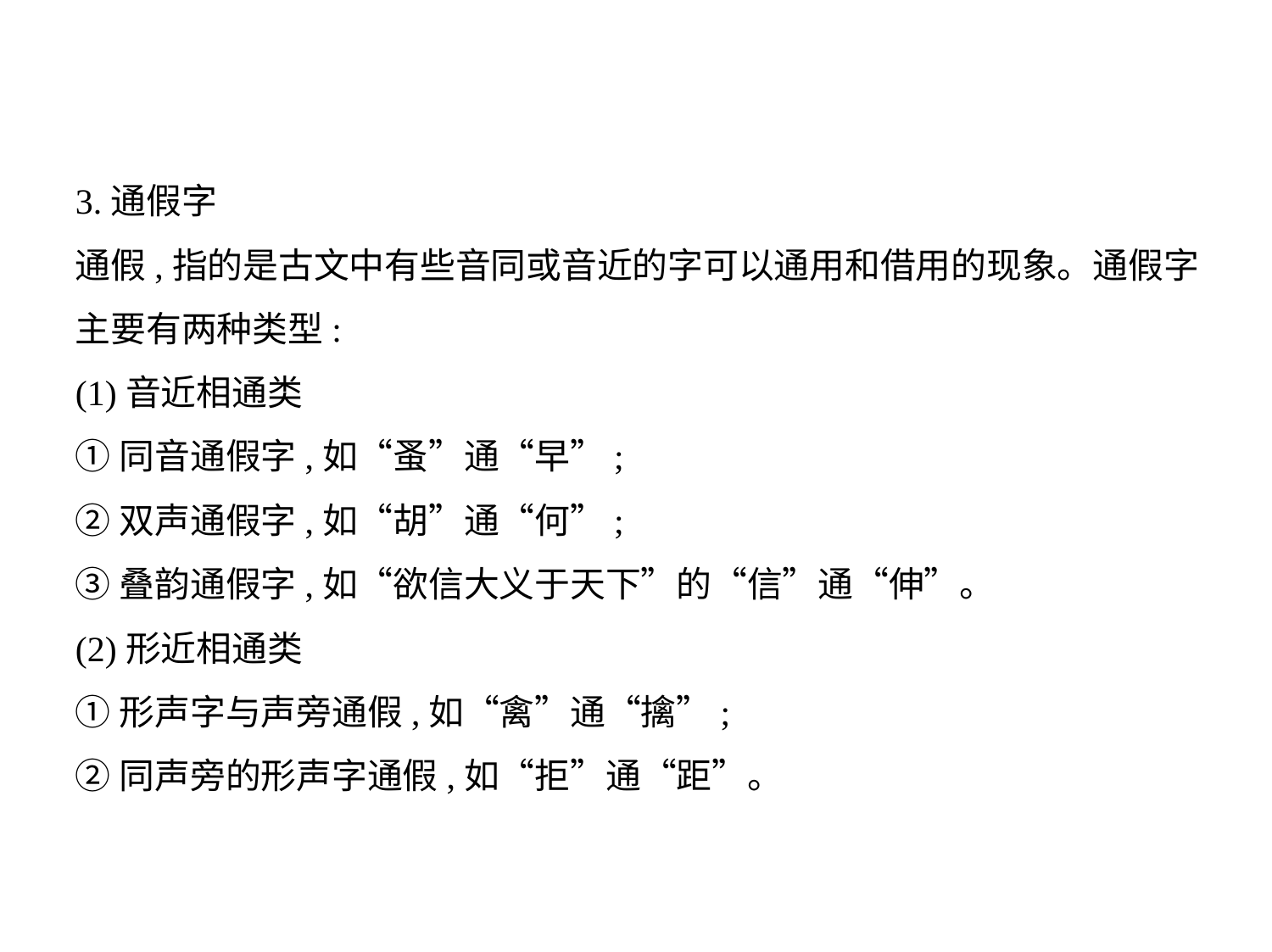

3.通假字
通假,指的是古文中有些音同或音近的字可以通用和借用的现象。通假字
主要有两种类型:
(1)音近相通类
①同音通假字,如“蚤”通“早”;
②双声通假字,如“胡”通“何”;
③叠韵通假字,如“欲信大义于天下”的“信”通“伸”。
(2)形近相通类
①形声字与声旁通假,如“禽”通“擒”;
②同声旁的形声字通假,如“拒”通“距”。